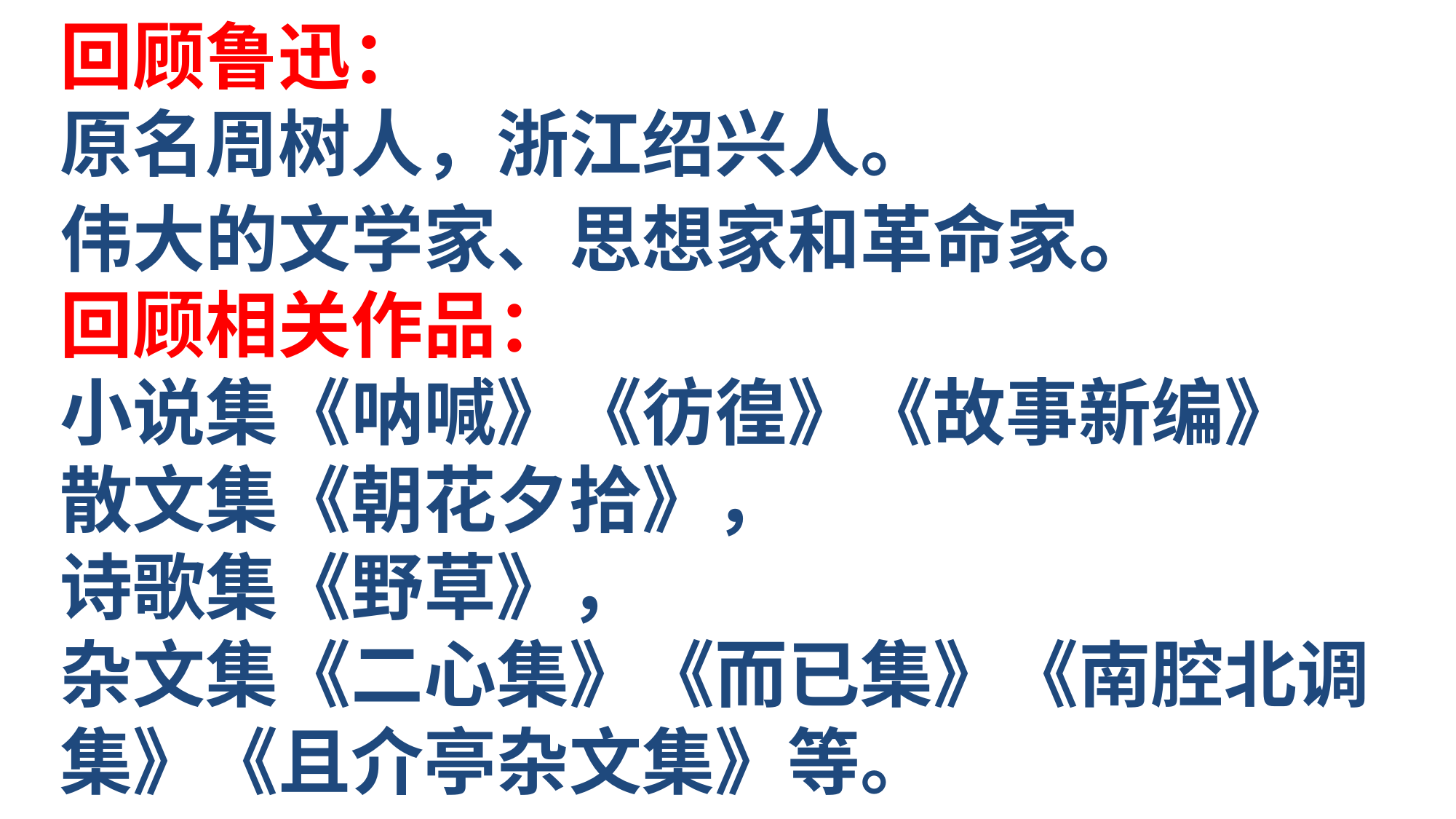

回顾鲁迅：
原名周树人，浙江绍兴人。
伟大的文学家、思想家和革命家。
回顾相关作品：
小说集《呐喊》《彷徨》《故事新编》
散文集《朝花夕拾》，
诗歌集《野草》，
杂文集《二心集》《而已集》《南腔北调集》《且介亭杂文集》等。